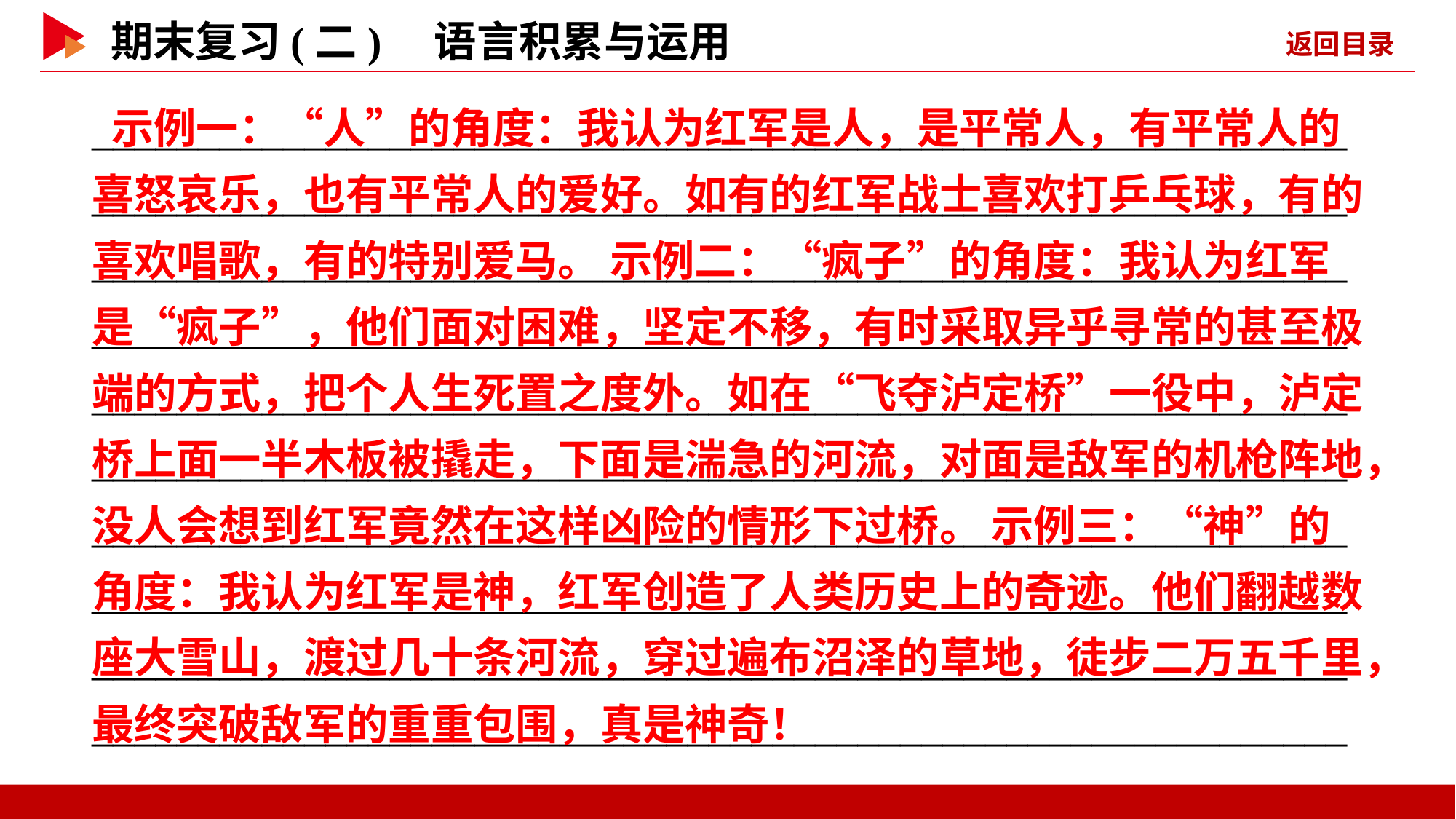

示例一：“人”的角度：我认为红军是人，是平常人，有平常人的喜怒哀乐，也有平常人的爱好。如有的红军战士喜欢打乒乓球，有的喜欢唱歌，有的特别爱马。 示例二：“疯子”的角度：我认为红军是“疯子”，他们面对困难，坚定不移，有时采取异乎寻常的甚至极端的方式，把个人生死置之度外。如在“飞夺泸定桥”一役中，泸定桥上面一半木板被撬走，下面是湍急的河流，对面是敌军的机枪阵地，没人会想到红军竟然在这样凶险的情形下过桥。 示例三：“神”的角度：我认为红军是神，红军创造了人类历史上的奇迹。他们翻越数座大雪山，渡过几十条河流，穿过遍布沼泽的草地，徒步二万五千里，最终突破敌军的重重包围，真是神奇！
______________________________________________________________________________________________________________________________________________________________________________________________________________________________________________________________________________________________________________________________________________________________________________________________________________________________________________________________________________________________________________________________________________________________________________________________________________